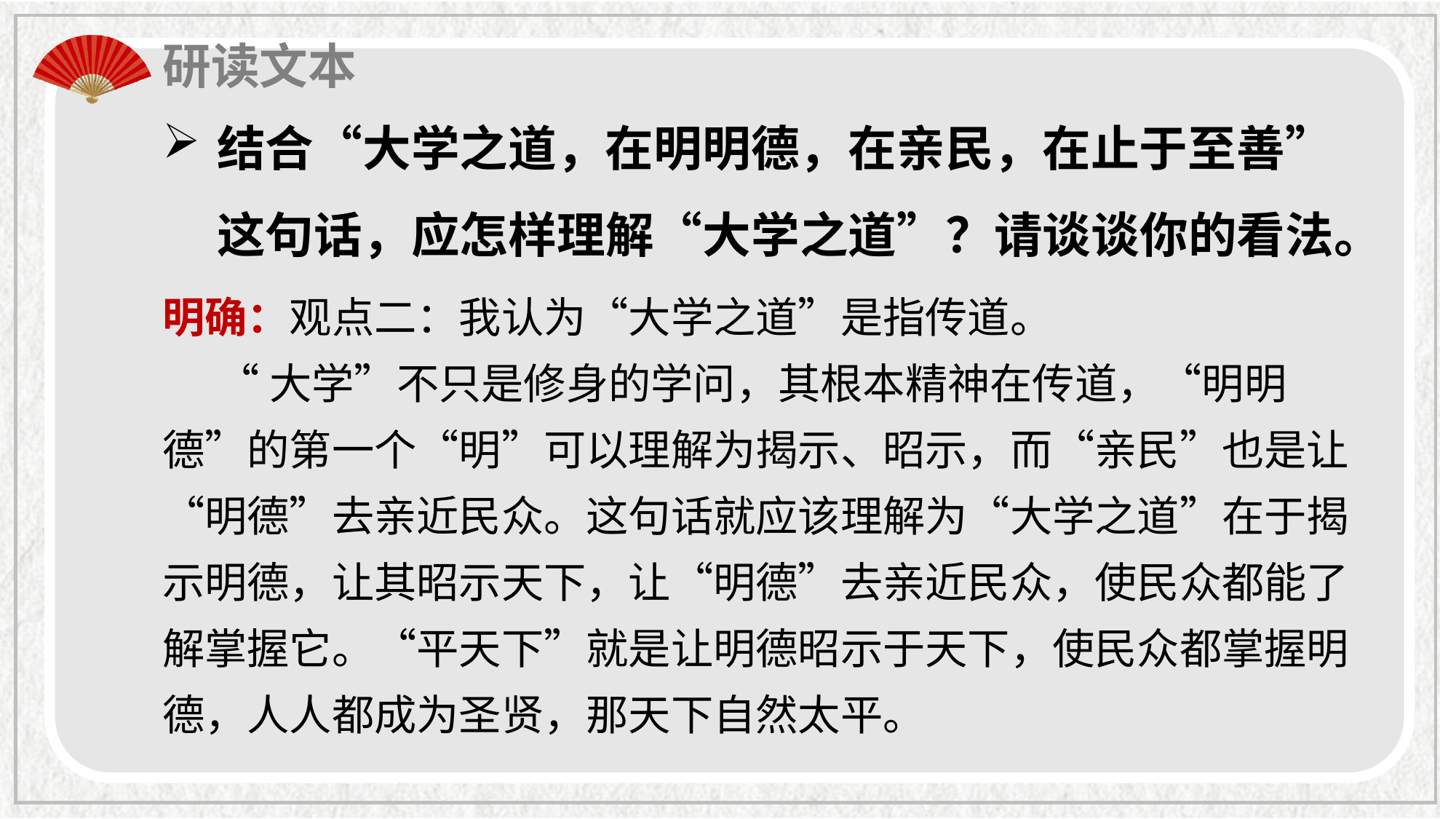

研读文本
结合“大学之道，在明明德，在亲民，在止于至善”这句话，应怎样理解“大学之道”？请谈谈你的看法。
明确：观点二：我认为“大学之道”是指传道。
“大学”不只是修身的学问，其根本精神在传道，“明明德”的第一个“明”可以理解为揭示、昭示，而“亲民”也是让“明德”去亲近民众。这句话就应该理解为“大学之道”在于揭示明德，让其昭示天下，让“明德”去亲近民众，使民众都能了解掌握它。“平天下”就是让明德昭示于天下，使民众都掌握明德，人人都成为圣贤，那天下自然太平。